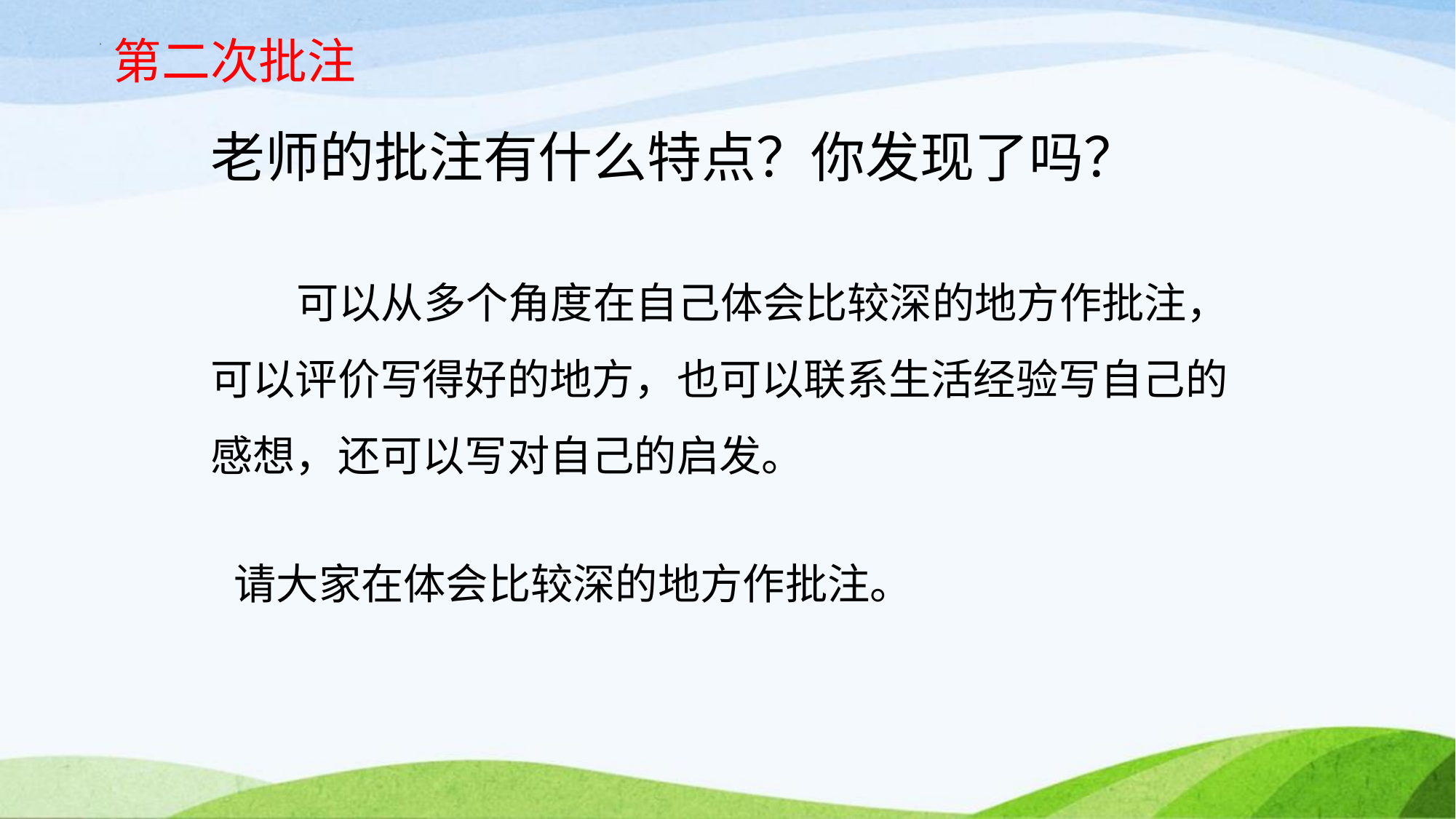

第二次批注
老师的批注有什么特点？你发现了吗？
可以从多个角度在自己体会比较深的地方作批注，可以评价写得好的地方，也可以联系生活经验写自己的感想，还可以写对自己的启发。
请大家在体会比较深的地方作批注。